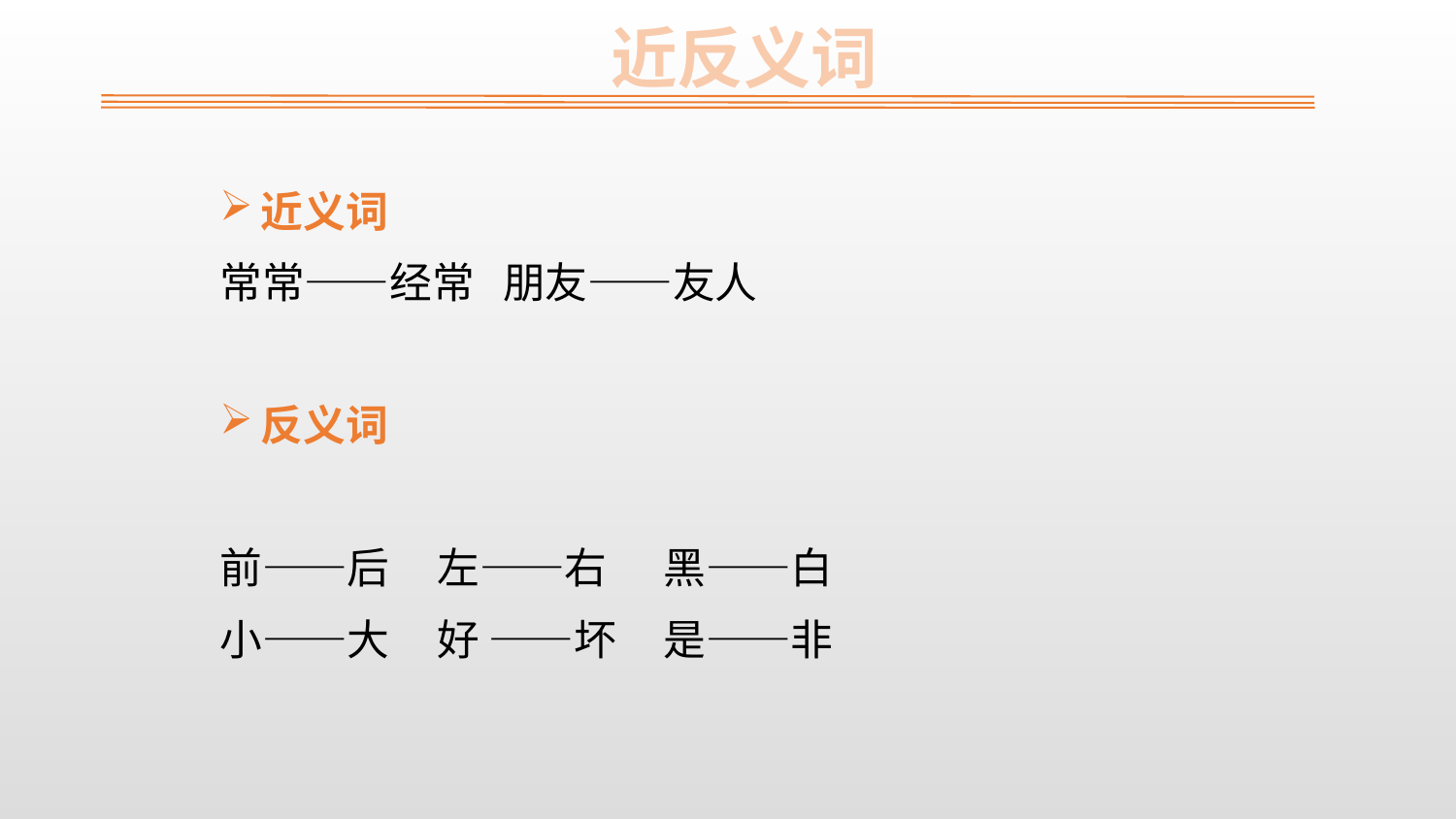

近反义词
近义词
常常——经常   朋友——友人

反义词

前——后     左——右      黑——白
小——大     好 ——坏     是——非